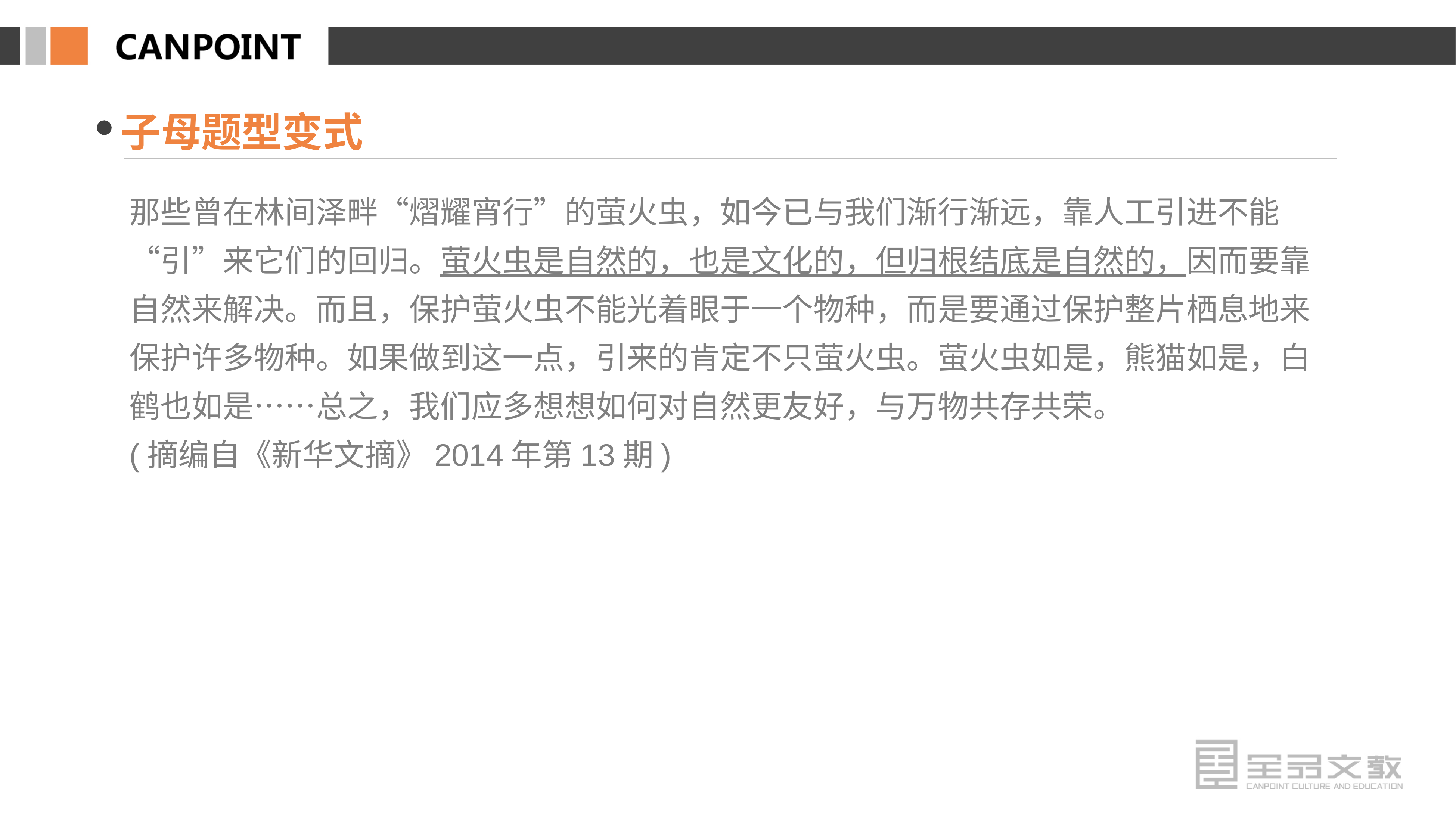

子母题型变式

那些曾在林间泽畔“熠耀宵行”的萤火虫，如今已与我们渐行渐远，靠人工引进不能“引”来它们的回归。萤火虫是自然的，也是文化的，但归根结底是自然的，因而要靠自然来解决。而且，保护萤火虫不能光着眼于一个物种，而是要通过保护整片栖息地来保护许多物种。如果做到这一点，引来的肯定不只萤火虫。萤火虫如是，熊猫如是，白鹤也如是……总之，我们应多想想如何对自然更友好，与万物共存共荣。
(摘编自《新华文摘》2014年第13期)